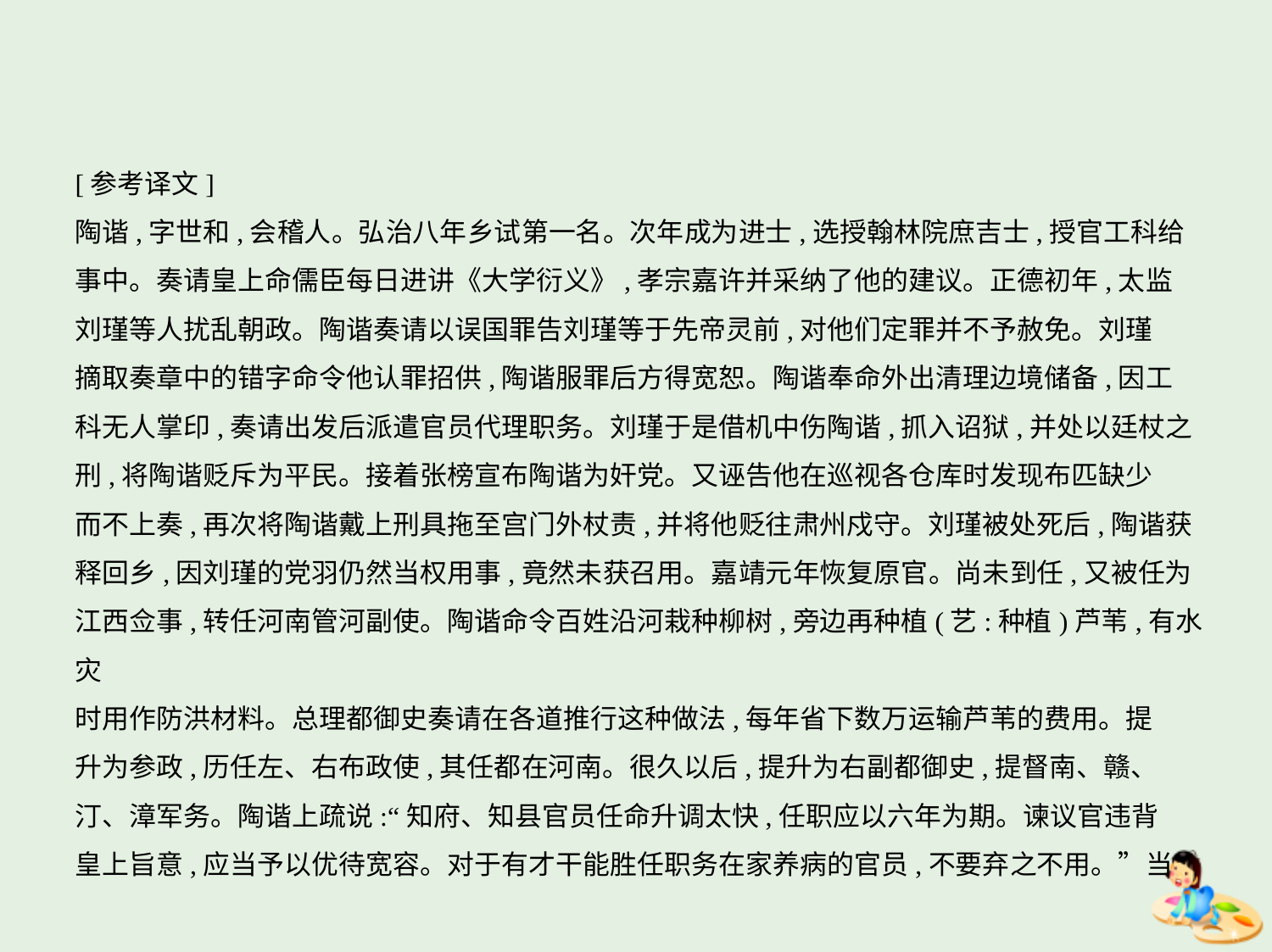

[参考译文]
陶谐,字世和,会稽人。弘治八年乡试第一名。次年成为进士,选授翰林院庶吉士,授官工科给
事中。奏请皇上命儒臣每日进讲《大学衍义》,孝宗嘉许并采纳了他的建议。正德初年,太监
刘瑾等人扰乱朝政。陶谐奏请以误国罪告刘瑾等于先帝灵前,对他们定罪并不予赦免。刘瑾
摘取奏章中的错字命令他认罪招供,陶谐服罪后方得宽恕。陶谐奉命外出清理边境储备,因工
科无人掌印,奏请出发后派遣官员代理职务。刘瑾于是借机中伤陶谐,抓入诏狱,并处以廷杖之
刑,将陶谐贬斥为平民。接着张榜宣布陶谐为奸党。又诬告他在巡视各仓库时发现布匹缺少
而不上奏,再次将陶谐戴上刑具拖至宫门外杖责,并将他贬往肃州戍守。刘瑾被处死后,陶谐获
释回乡,因刘瑾的党羽仍然当权用事,竟然未获召用。嘉靖元年恢复原官。尚未到任,又被任为
江西佥事,转任河南管河副使。陶谐命令百姓沿河栽种柳树,旁边再种植(艺:种植)芦苇,有水灾
时用作防洪材料。总理都御史奏请在各道推行这种做法,每年省下数万运输芦苇的费用。提
升为参政,历任左、右布政使,其任都在河南。很久以后,提升为右副都御史,提督南、赣、
汀、漳军务。陶谐上疏说:“知府、知县官员任命升调太快,任职应以六年为期。谏议官违背
皇上旨意,应当予以优待宽容。对于有才干能胜任职务在家养病的官员,不要弃之不用。”当